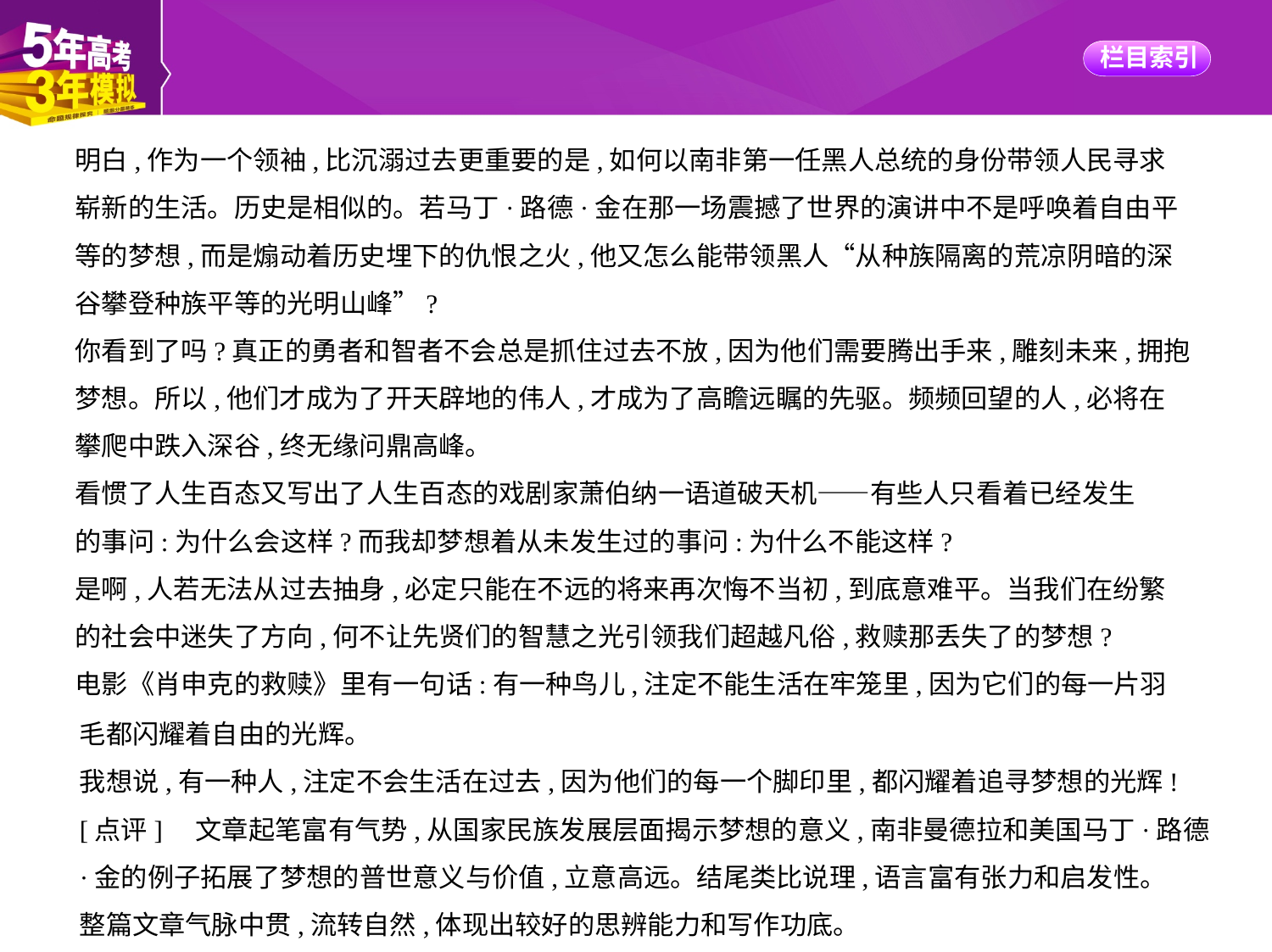

明白,作为一个领袖,比沉溺过去更重要的是,如何以南非第一任黑人总统的身份带领人民寻求
崭新的生活。历史是相似的。若马丁·路德·金在那一场震撼了世界的演讲中不是呼唤着自由平
等的梦想,而是煽动着历史埋下的仇恨之火,他又怎么能带领黑人“从种族隔离的荒凉阴暗的深
谷攀登种族平等的光明山峰”?
你看到了吗?真正的勇者和智者不会总是抓住过去不放,因为他们需要腾出手来,雕刻未来,拥抱
梦想。所以,他们才成为了开天辟地的伟人,才成为了高瞻远瞩的先驱。频频回望的人,必将在
攀爬中跌入深谷,终无缘问鼎高峰。
看惯了人生百态又写出了人生百态的戏剧家萧伯纳一语道破天机——有些人只看着已经发生
的事问:为什么会这样?而我却梦想着从未发生过的事问:为什么不能这样?
是啊,人若无法从过去抽身,必定只能在不远的将来再次悔不当初,到底意难平。当我们在纷繁
的社会中迷失了方向,何不让先贤们的智慧之光引领我们超越凡俗,救赎那丢失了的梦想?
电影《肖申克的救赎》里有一句话:有一种鸟儿,注定不能生活在牢笼里,因为它们的每一片羽
毛都闪耀着自由的光辉。
我想说,有一种人,注定不会生活在过去,因为他们的每一个脚印里,都闪耀着追寻梦想的光辉!
[点评]　文章起笔富有气势,从国家民族发展层面揭示梦想的意义,南非曼德拉和美国马丁·路德
·金的例子拓展了梦想的普世意义与价值,立意高远。结尾类比说理,语言富有张力和启发性。
整篇文章气脉中贯,流转自然,体现出较好的思辨能力和写作功底。